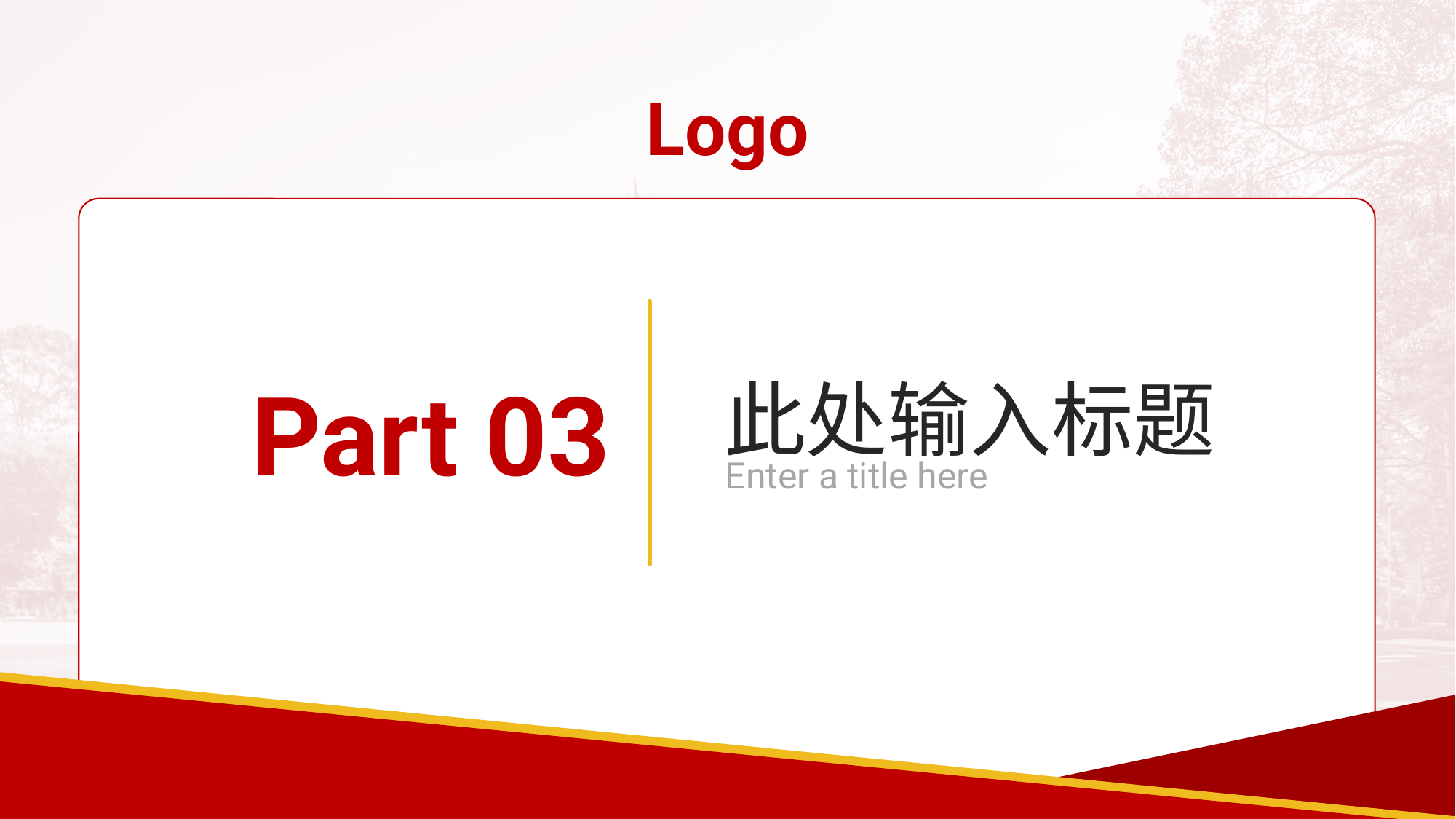

Logo
Part 03
此处输入标题
Enter a title here